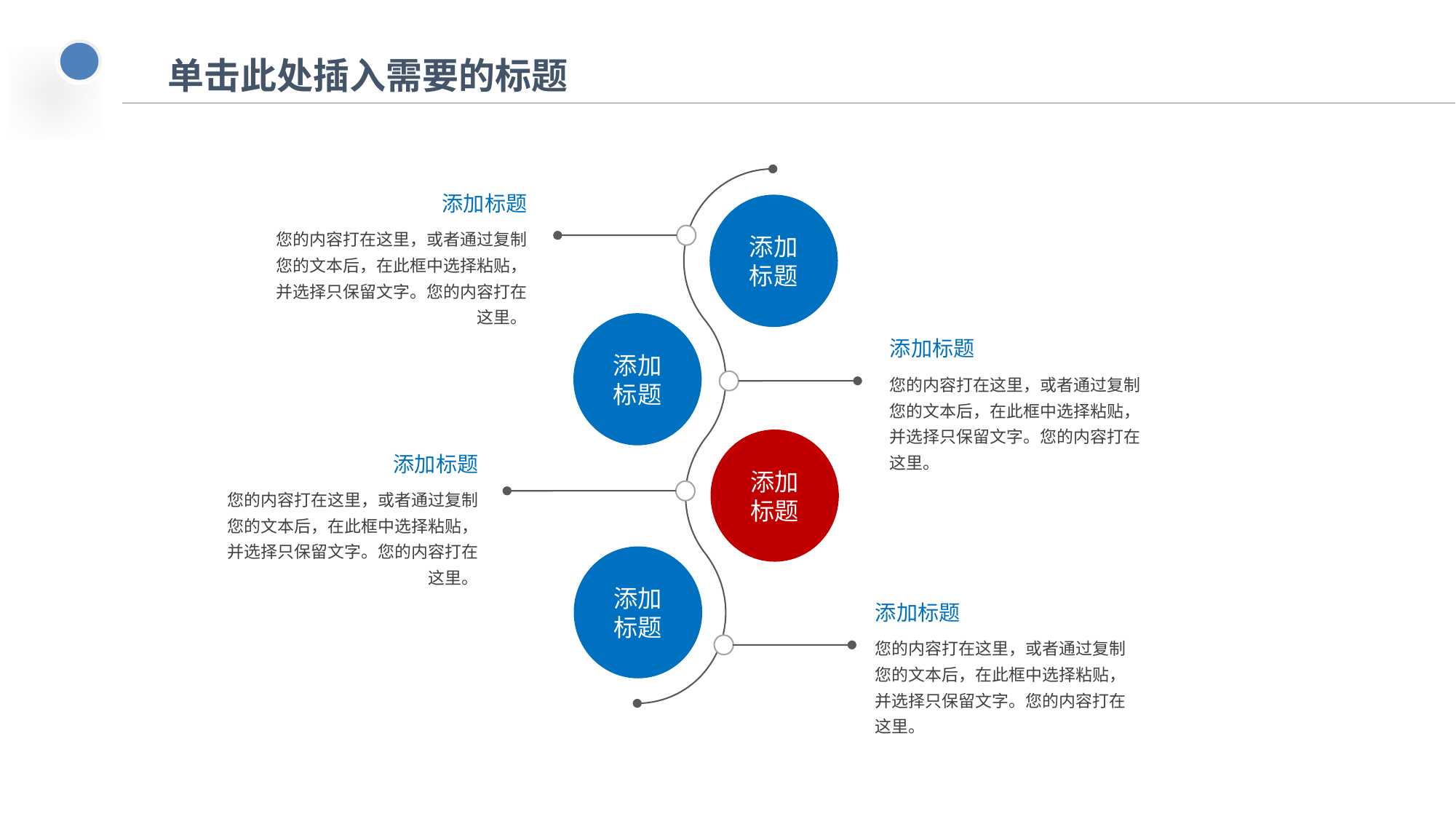

# 单击此处插入需要的标题

添加标题
添加
标题
您的内容打在这里，或者通过复制您的文本后，在此框中选择粘贴，并选择只保留文字。您的内容打在这里。

添加
标题
添加标题
您的内容打在这里，或者通过复制您的文本后，在此框中选择粘贴，并选择只保留文字。您的内容打在这里。

添加
标题
添加标题
您的内容打在这里，或者通过复制您的文本后，在此框中选择粘贴，并选择只保留文字。您的内容打在这里。

添加
标题
添加标题
您的内容打在这里，或者通过复制您的文本后，在此框中选择粘贴，并选择只保留文字。您的内容打在这里。